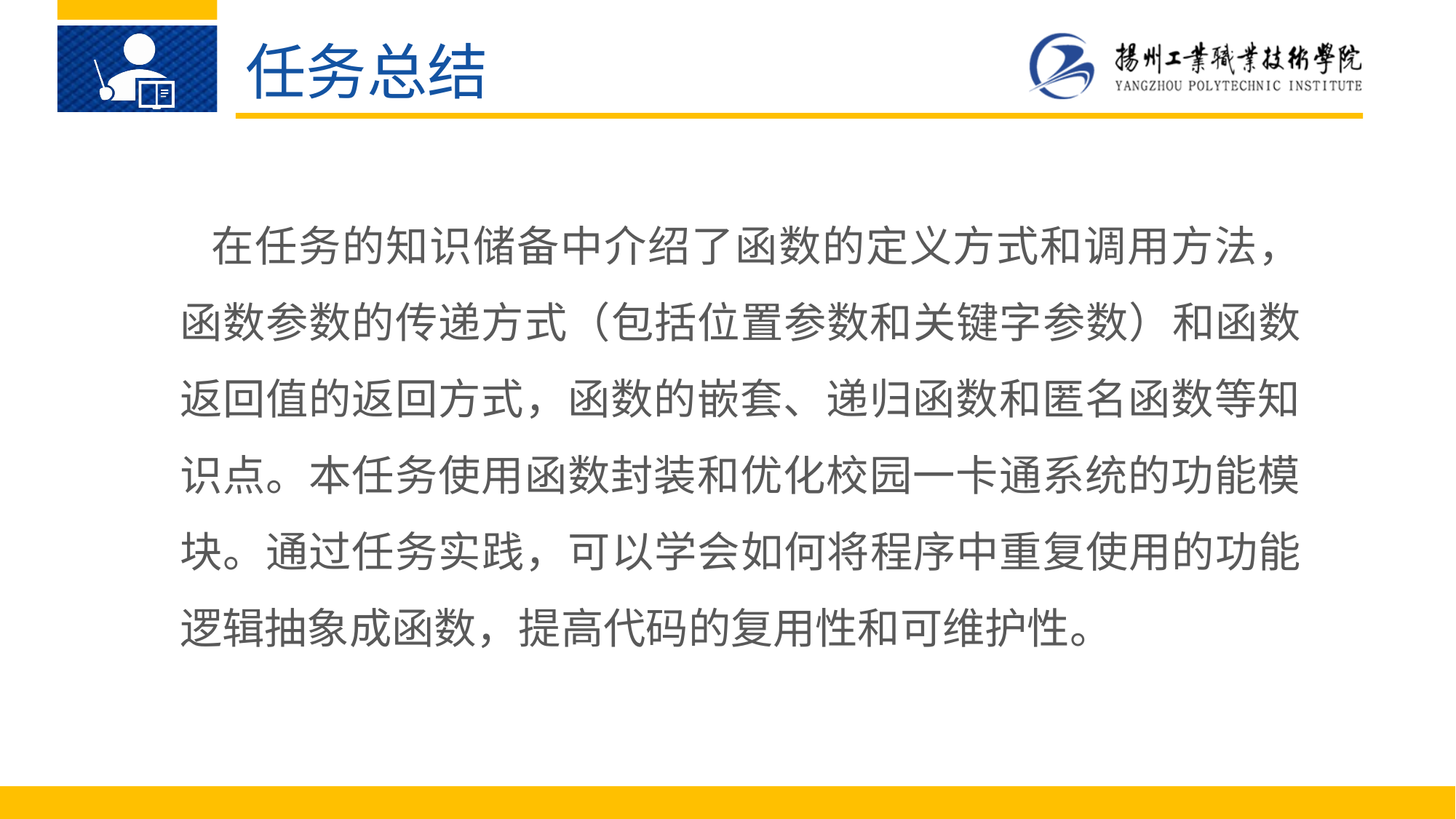

任务总结
在任务的知识储备中介绍了函数的定义方式和调用方法，函数参数的传递方式（包括位置参数和关键字参数）和函数返回值的返回方式，函数的嵌套、递归函数和匿名函数等知识点。本任务使用函数封装和优化校园一卡通系统的功能模块。通过任务实践，可以学会如何将程序中重复使用的功能逻辑抽象成函数，提高代码的复用性和可维护性。